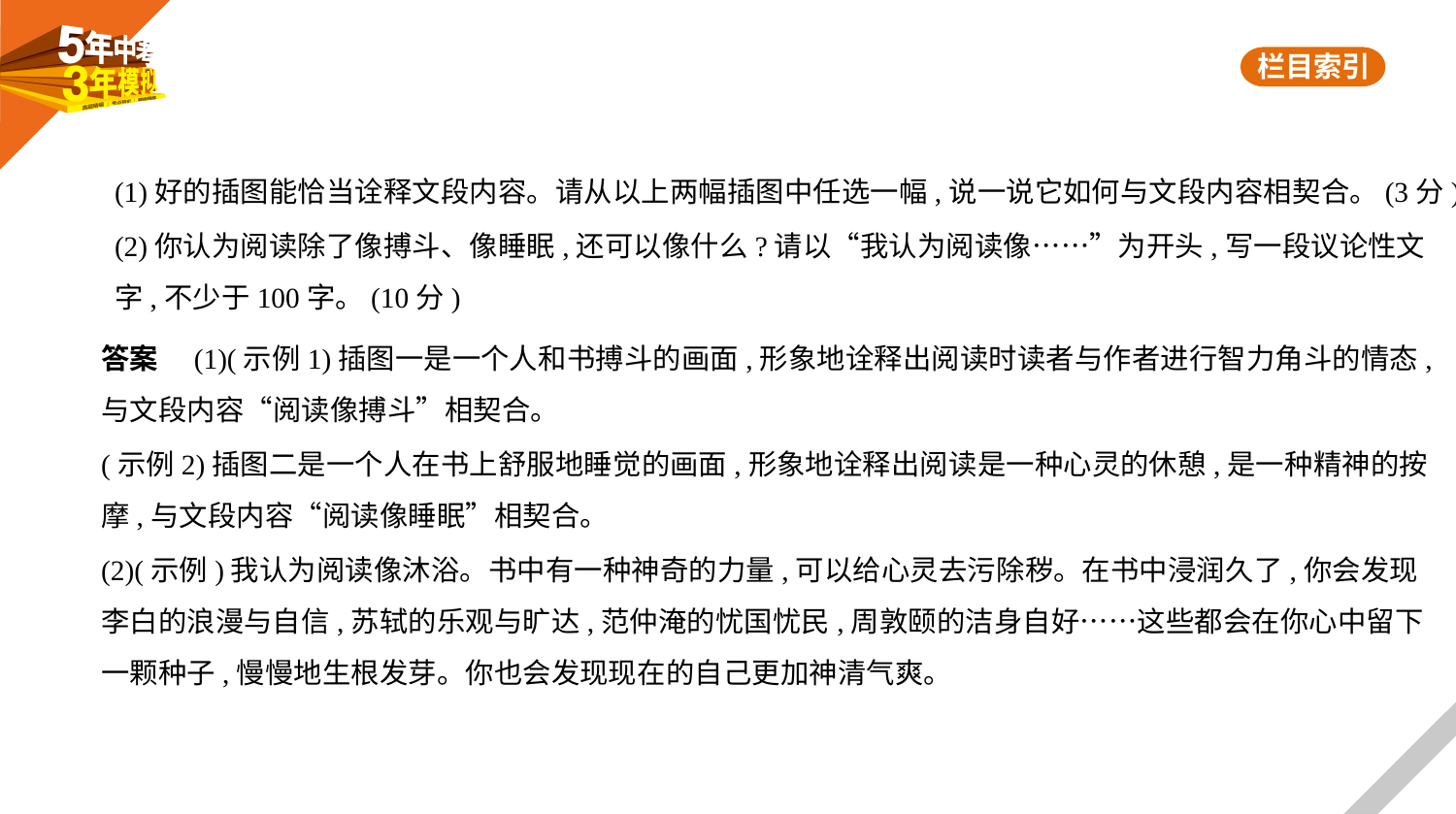

(1)好的插图能恰当诠释文段内容。请从以上两幅插图中任选一幅,说一说它如何与文段内容相契合。(3分)
(2)你认为阅读除了像搏斗、像睡眠,还可以像什么?请以“我认为阅读像……”为开头,写一段议论性文
字,不少于100字。(10分)
答案　(1)(示例1)插图一是一个人和书搏斗的画面,形象地诠释出阅读时读者与作者进行智力角斗的情态,
与文段内容“阅读像搏斗”相契合。
(示例2)插图二是一个人在书上舒服地睡觉的画面,形象地诠释出阅读是一种心灵的休憩,是一种精神的按
摩,与文段内容“阅读像睡眠”相契合。
(2)(示例)我认为阅读像沐浴。书中有一种神奇的力量,可以给心灵去污除秽。在书中浸润久了,你会发现
李白的浪漫与自信,苏轼的乐观与旷达,范仲淹的忧国忧民,周敦颐的洁身自好……这些都会在你心中留下
一颗种子,慢慢地生根发芽。你也会发现现在的自己更加神清气爽。